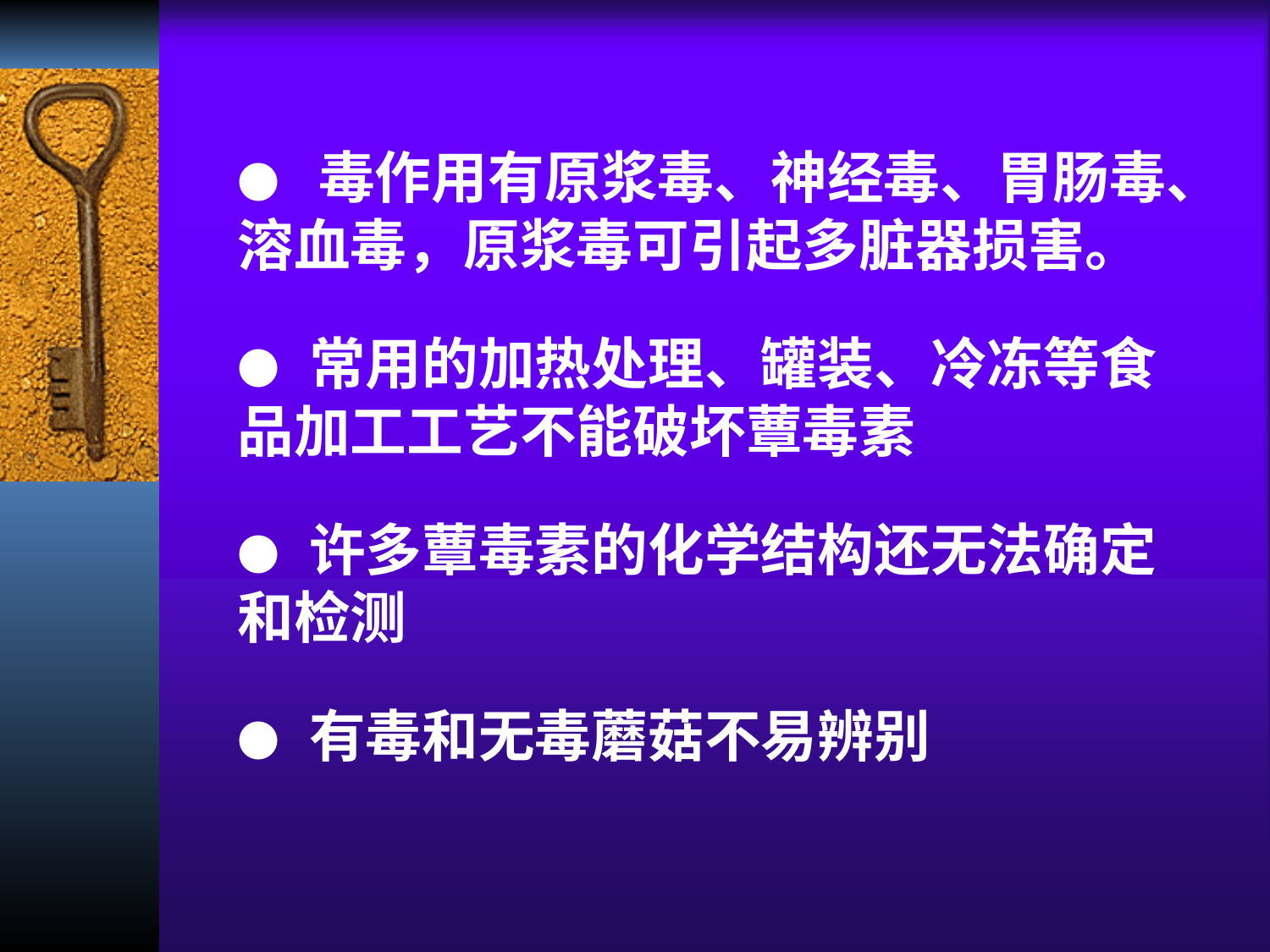

●   毒作用有原浆毒、神经毒、胃肠毒、溶血毒，原浆毒可引起多脏器损害。

●  常用的加热处理、罐装、冷冻等食品加工工艺不能破坏蕈毒素

●  许多蕈毒素的化学结构还无法确定和检测

●  有毒和无毒蘑菇不易辨别